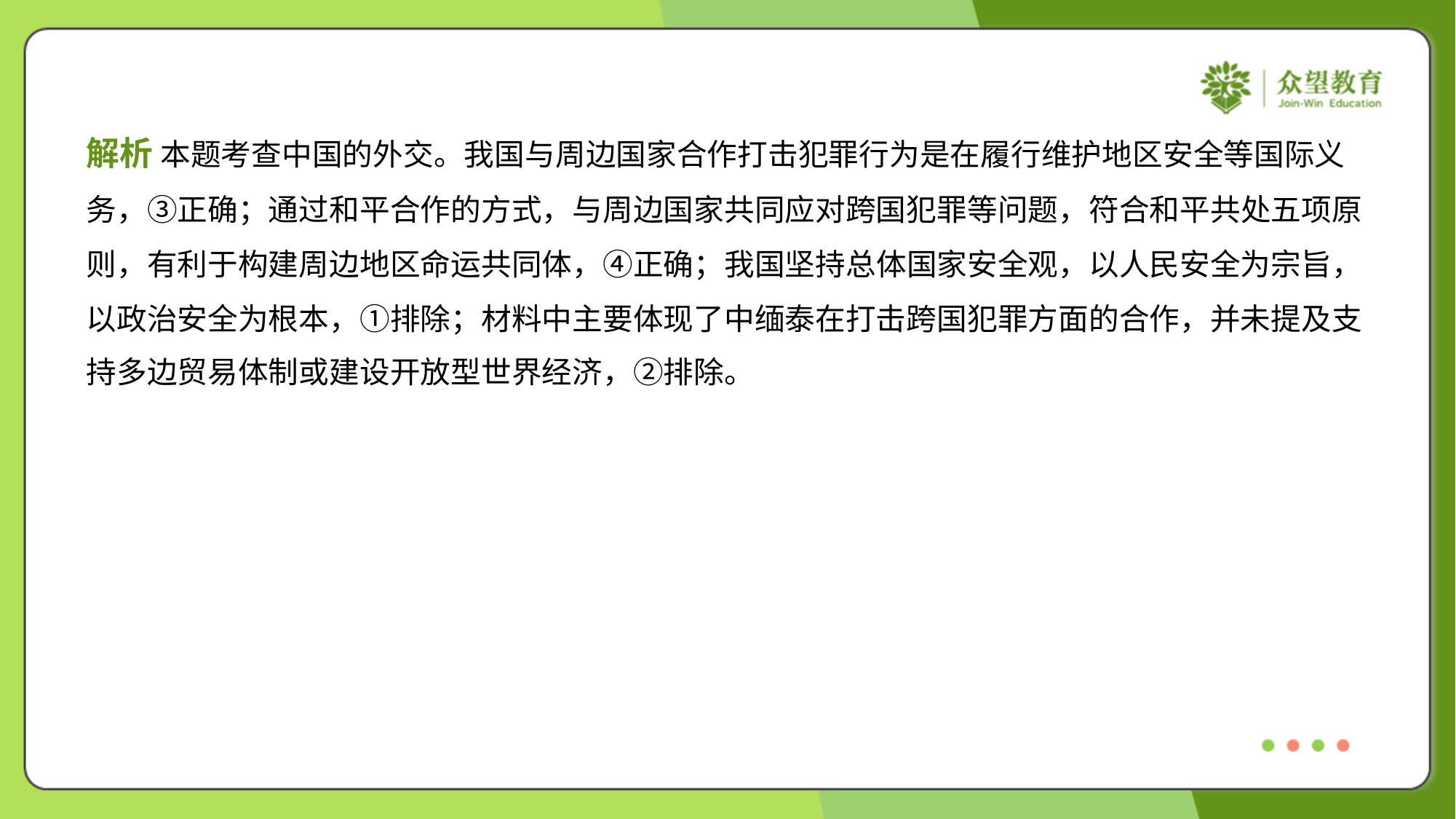

解析 本题考查中国的外交。我国与周边国家合作打击犯罪行为是在履行维护地区安全等国际义
务，③正确；通过和平合作的方式，与周边国家共同应对跨国犯罪等问题，符合和平共处五项原
则，有利于构建周边地区命运共同体，④正确；我国坚持总体国家安全观，以人民安全为宗旨，
以政治安全为根本，①排除；材料中主要体现了中缅泰在打击跨国犯罪方面的合作，并未提及支
持多边贸易体制或建设开放型世界经济，②排除。